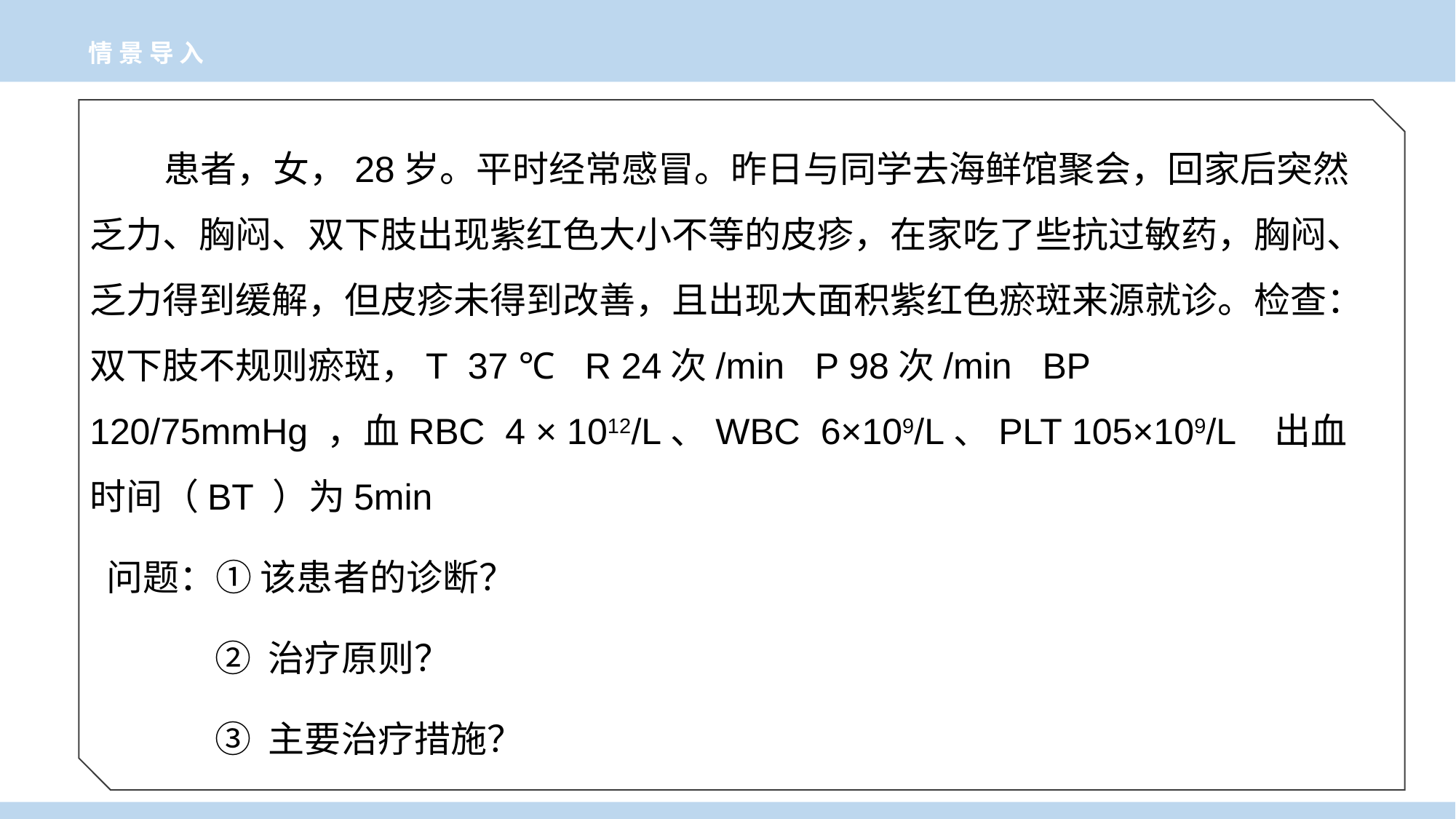

情景导入

        患者，女，28岁。平时经常感冒。昨日与同学去海鲜馆聚会，回家后突然乏力、胸闷、双下肢出现紫红色大小不等的皮疹，在家吃了些抗过敏药，胸闷、乏力得到缓解，但皮疹未得到改善，且出现大面积紫红色瘀斑来源就诊。检查：双下肢不规则瘀斑，T  37 ℃   R 24次/min   P 98次/min   BP  120/75mmHg ，血RBC  4 × 1012/L、WBC  6×109/L、PLT 105×109/L   出血时间（BT ）为5min
 问题：① 该患者的诊断？
            ② 治疗原则？
            ③ 主要治疗措施？